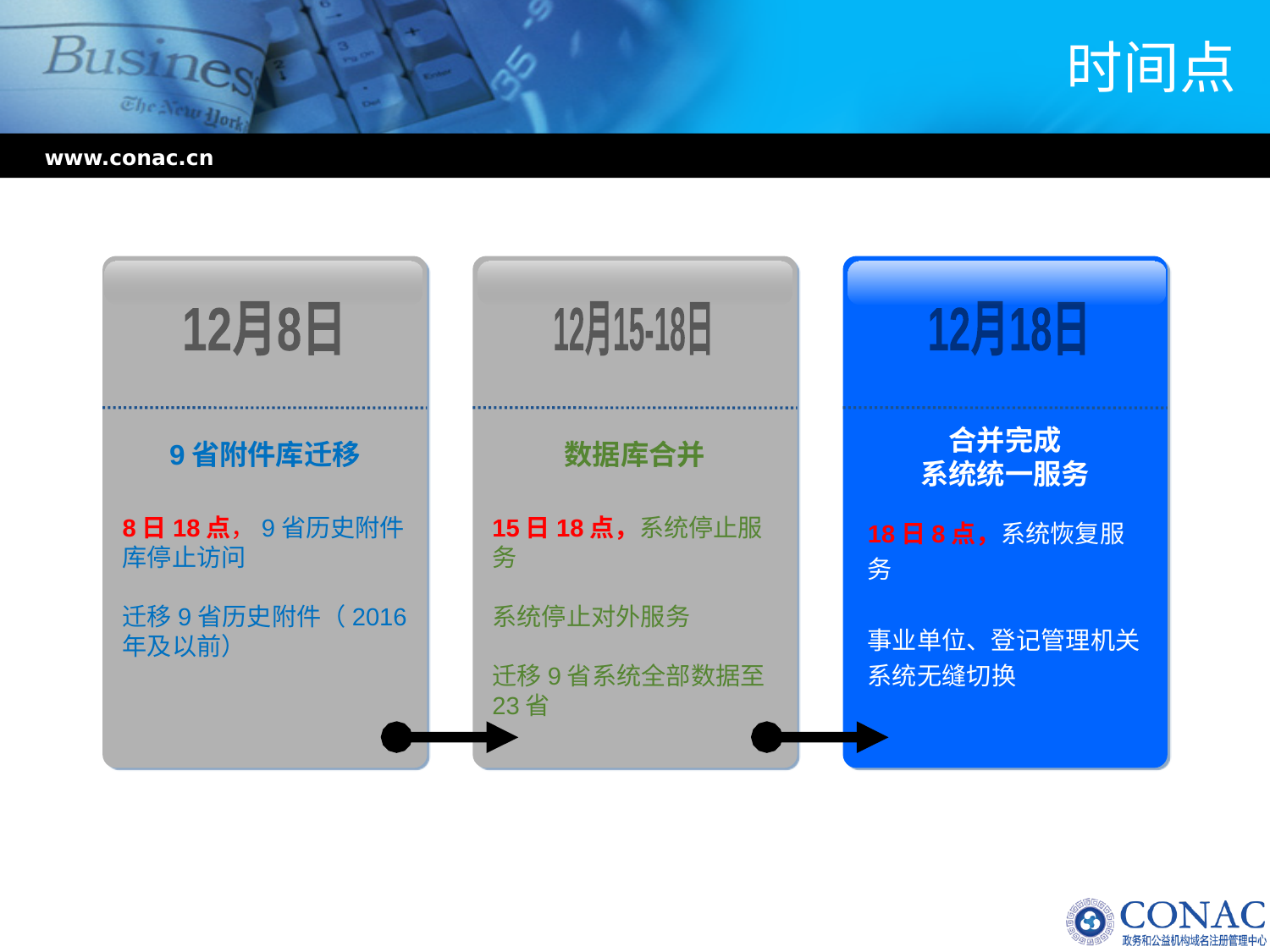

# 时间点

www.conac.cn

12月8日
12月15-18日
12月18日
合并完成
系统统一服务
9省附件库迁移
数据库合并
8日18点，9省历史附件库停止访问

迁移9省历史附件（2016年及以前）
15日18点，系统停止服务

系统停止对外服务

迁移9省系统全部数据至23省

18日8点，系统恢复服务

事业单位、登记管理机关系统无缝切换